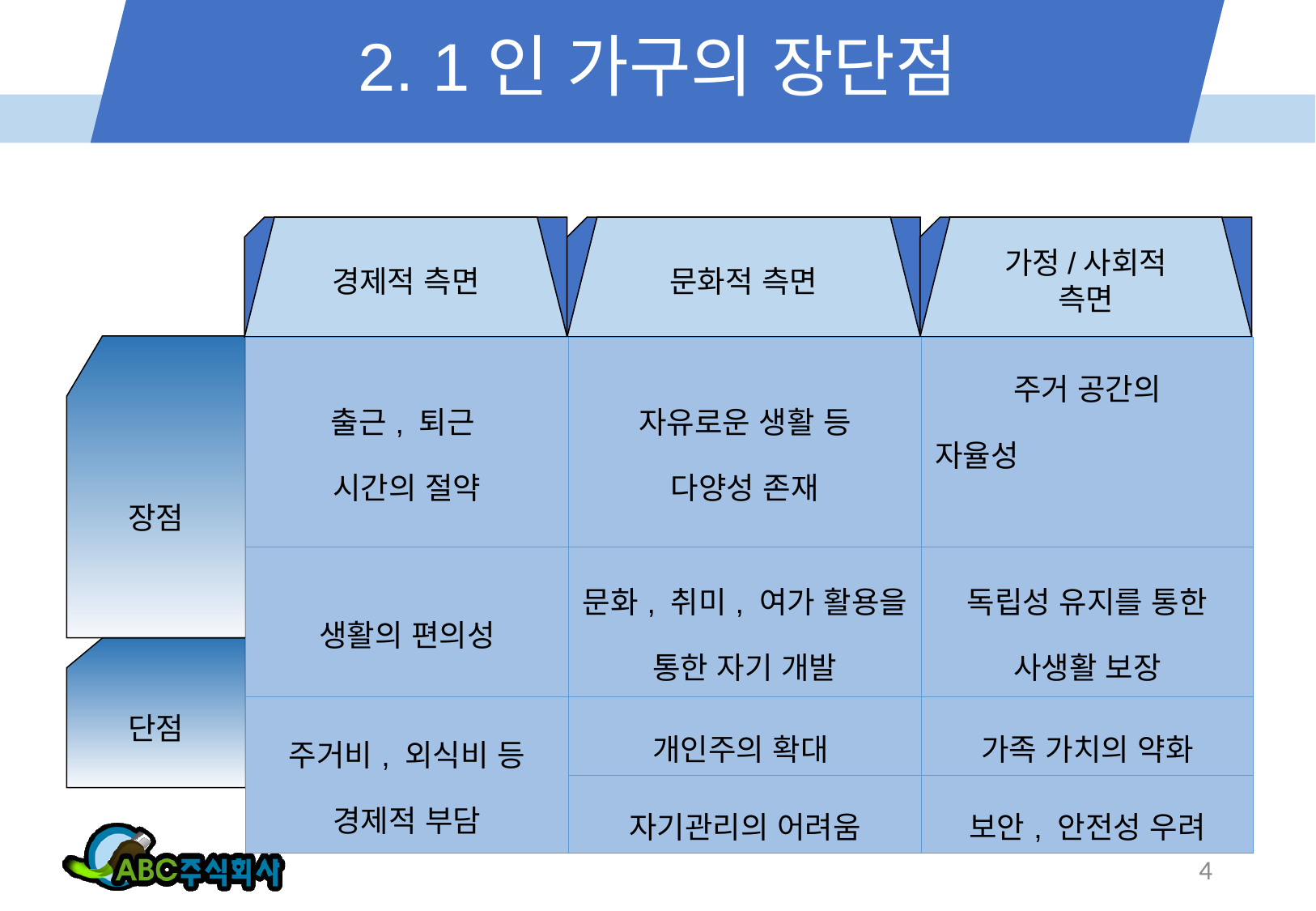

# 2. 1인 가구의 장단점

경제적 측면

문화적 측면

가정/사회적
측면
장점
| 출근, 퇴근 시간의 절약 | 자유로운 생활 등 다양성 존재 | 주거 공간의 자율성 |
| --- | --- | --- |
| 생활의 편의성 | 문화, 취미, 여가 활용을 통한 자기 개발 | 독립성 유지를 통한 사생활 보장 |
| 주거비, 외식비 등 경제적 부담 | 개인주의 확대 | 가족 가치의 약화 |
|  | 자기관리의 어려움 | 보안, 안전성 우려 |
단점
4